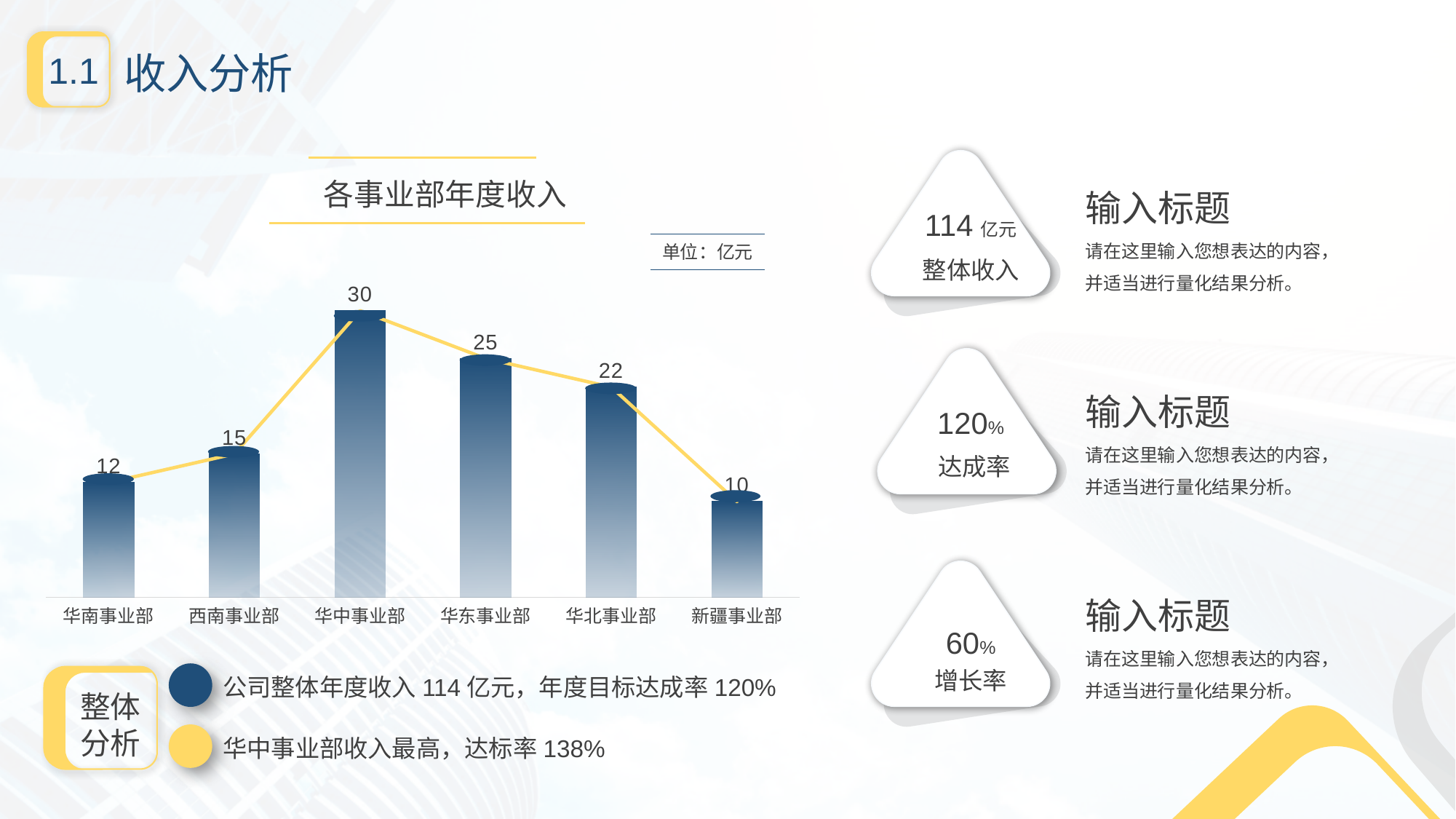

收入分析
1.1

输入标题
请在这里输入您想表达的内容，
并适当进行量化结果分析。

各事业部年度收入
114亿元
单位：亿元
整体收入

### Chart

| Category | 系列 2 | 系列 1 |
|---|---|---|
| 华南事业部 | 12.0 | 12.0 |
| 西南事业部 | 15.0 | 15.0 |
| 华中事业部 | 30.0 | 30.0 |
| 华东事业部 | 25.0 | 25.0 |
| 华北事业部 | 22.0 | 22.0 |
| 新疆事业部 | 10.0 | 10.0 |

输入标题
请在这里输入您想表达的内容，
并适当进行量化结果分析。
120%
达成率

输入标题
请在这里输入您想表达的内容，
并适当进行量化结果分析。

60%

增长率

公司整体年度收入114亿元，年度目标达成率120%
整体分析

华中事业部收入最高，达标率138%